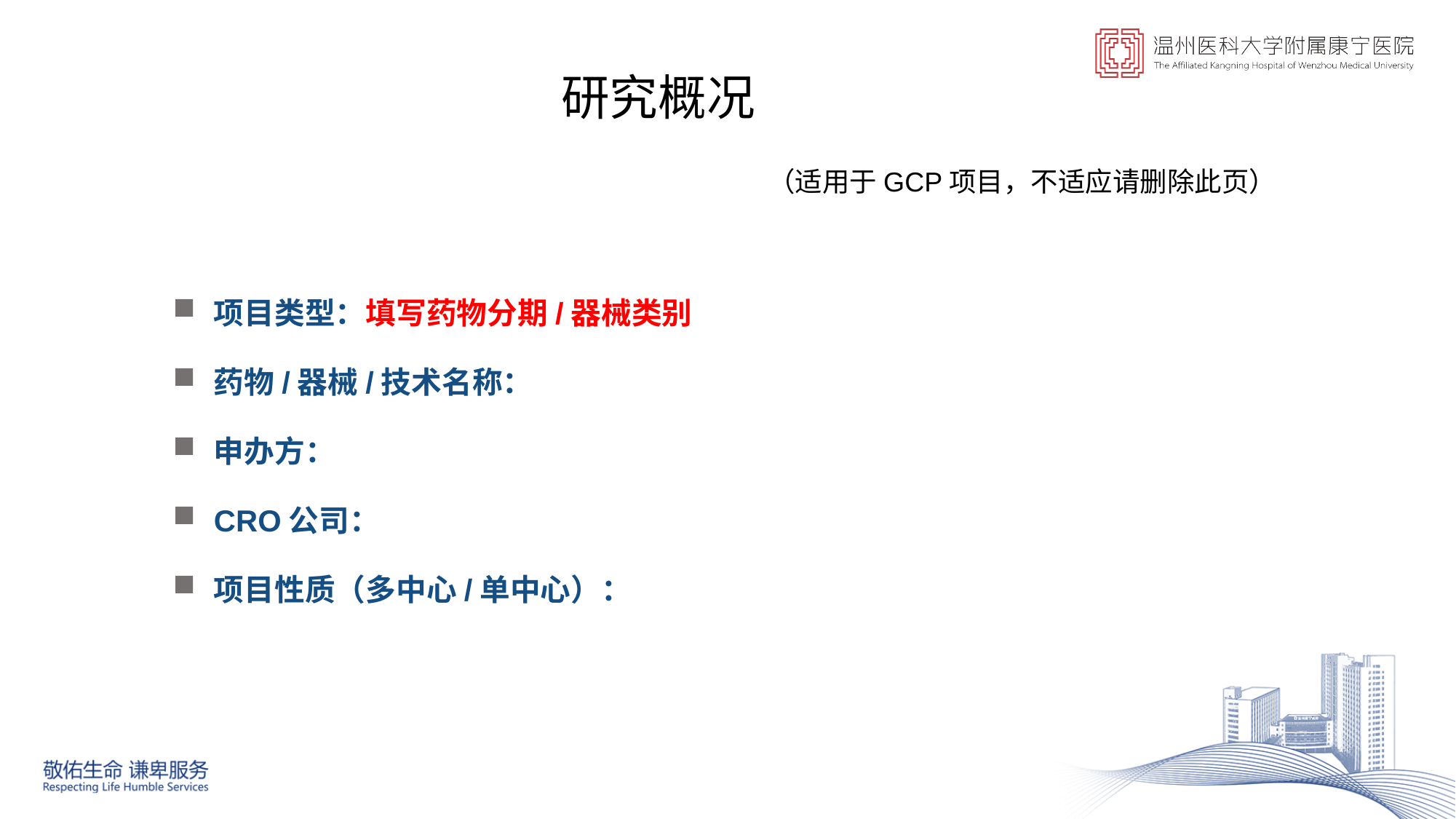

研究概况
（适用于GCP项目，不适应请删除此页）
项目类型：填写药物分期/器械类别
药物/器械/技术名称：
申办方：
CRO公司：
项目性质（多中心/单中心）：